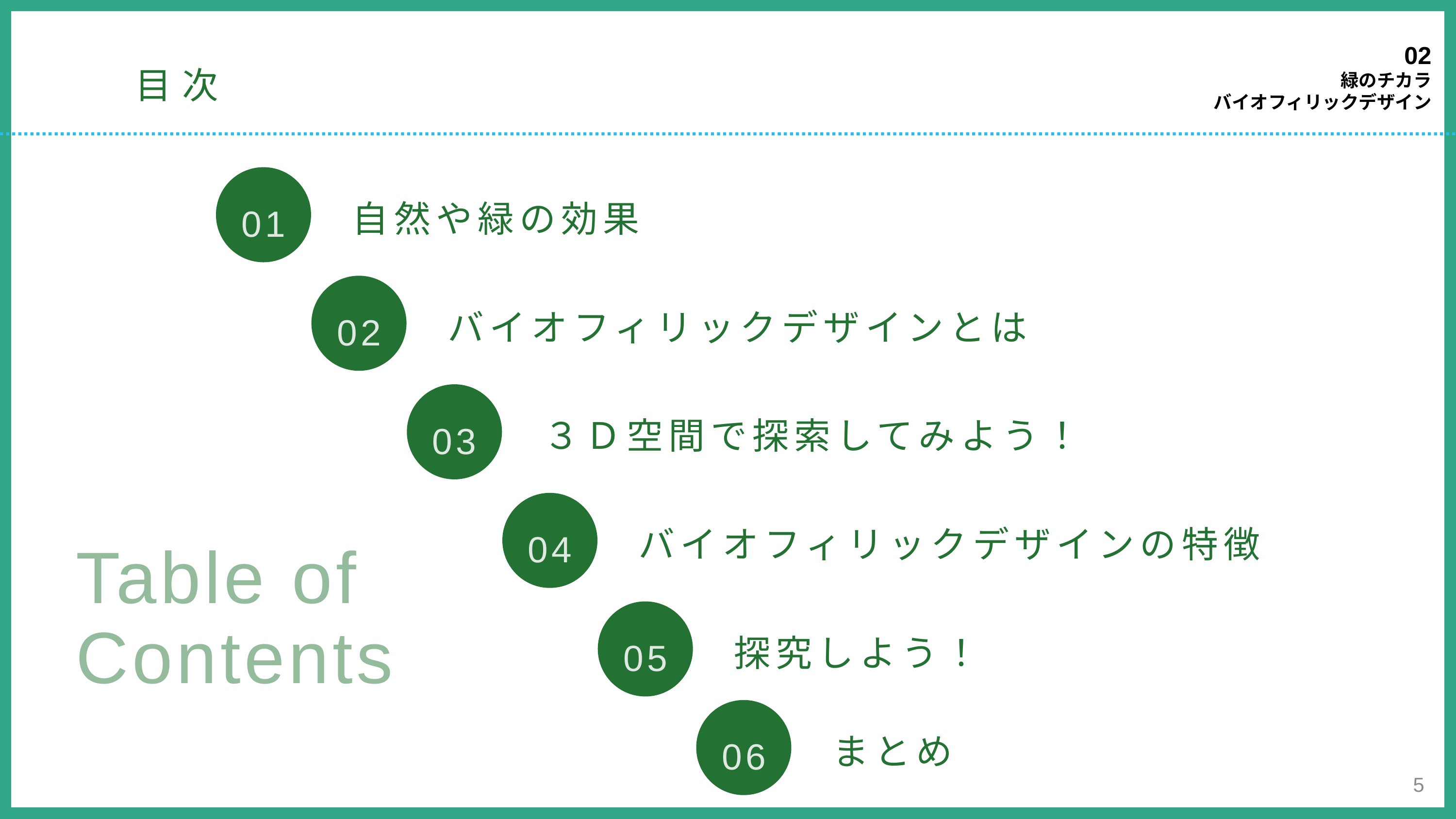

02
緑のチカラ
バイオフィリックデザイン
目次

自然や緑の効果
01

バイオフィリックデザインとは
02

３Ｄ空間で探索してみよう！
03

バイオフィリックデザインの特徴
04
Table of
Contents

探究しよう！
05

まとめ
06
5